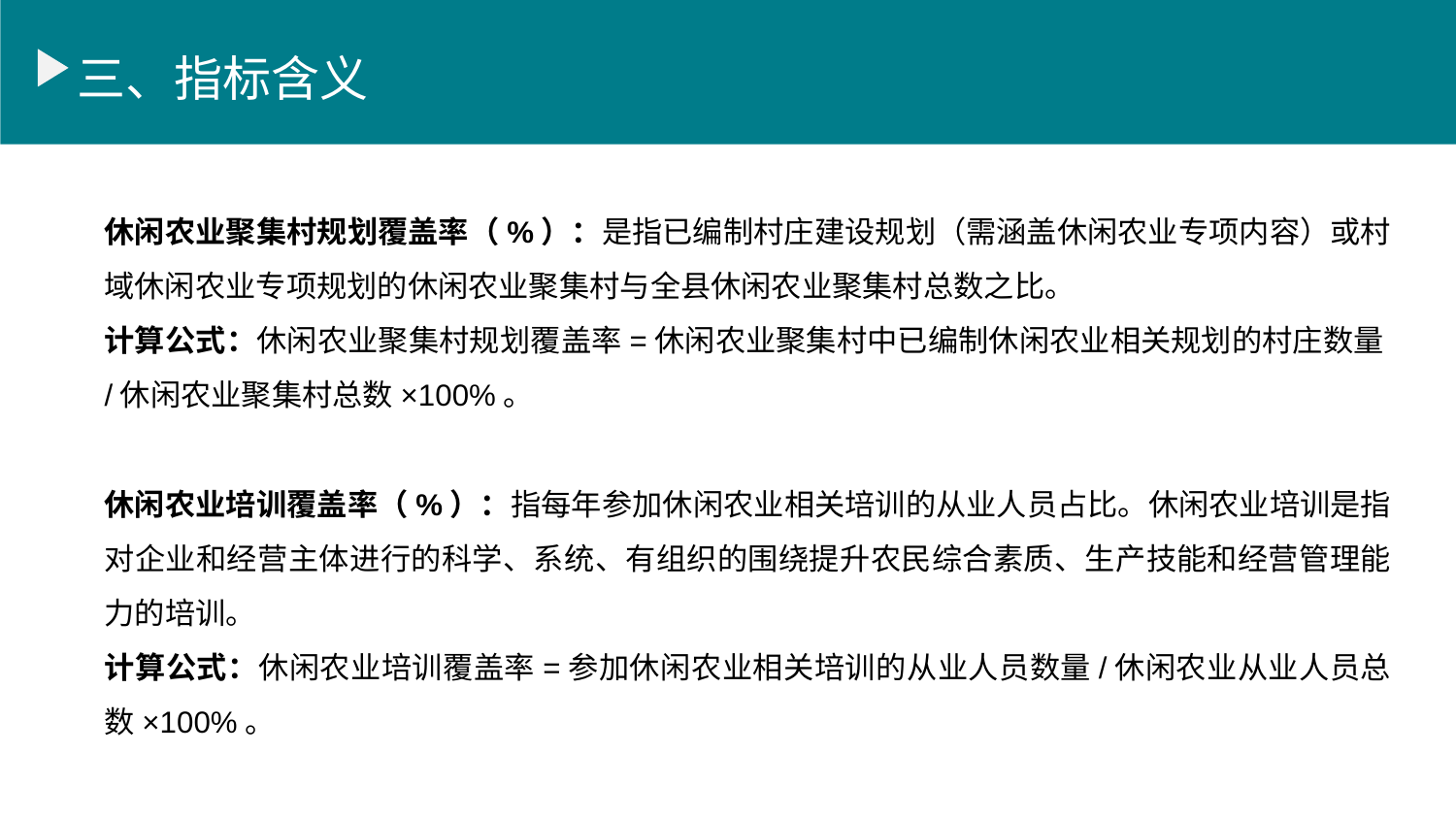

三、指标含义

休闲农业聚集村规划覆盖率（%）：是指已编制村庄建设规划（需涵盖休闲农业专项内容）或村域休闲农业专项规划的休闲农业聚集村与全县休闲农业聚集村总数之比。
计算公式：休闲农业聚集村规划覆盖率=休闲农业聚集村中已编制休闲农业相关规划的村庄数量/休闲农业聚集村总数×100%。

休闲农业培训覆盖率（%）：指每年参加休闲农业相关培训的从业人员占比。休闲农业培训是指对企业和经营主体进行的科学、系统、有组织的围绕提升农民综合素质、生产技能和经营管理能力的培训。
计算公式：休闲农业培训覆盖率=参加休闲农业相关培训的从业人员数量/休闲农业从业人员总数×100%。